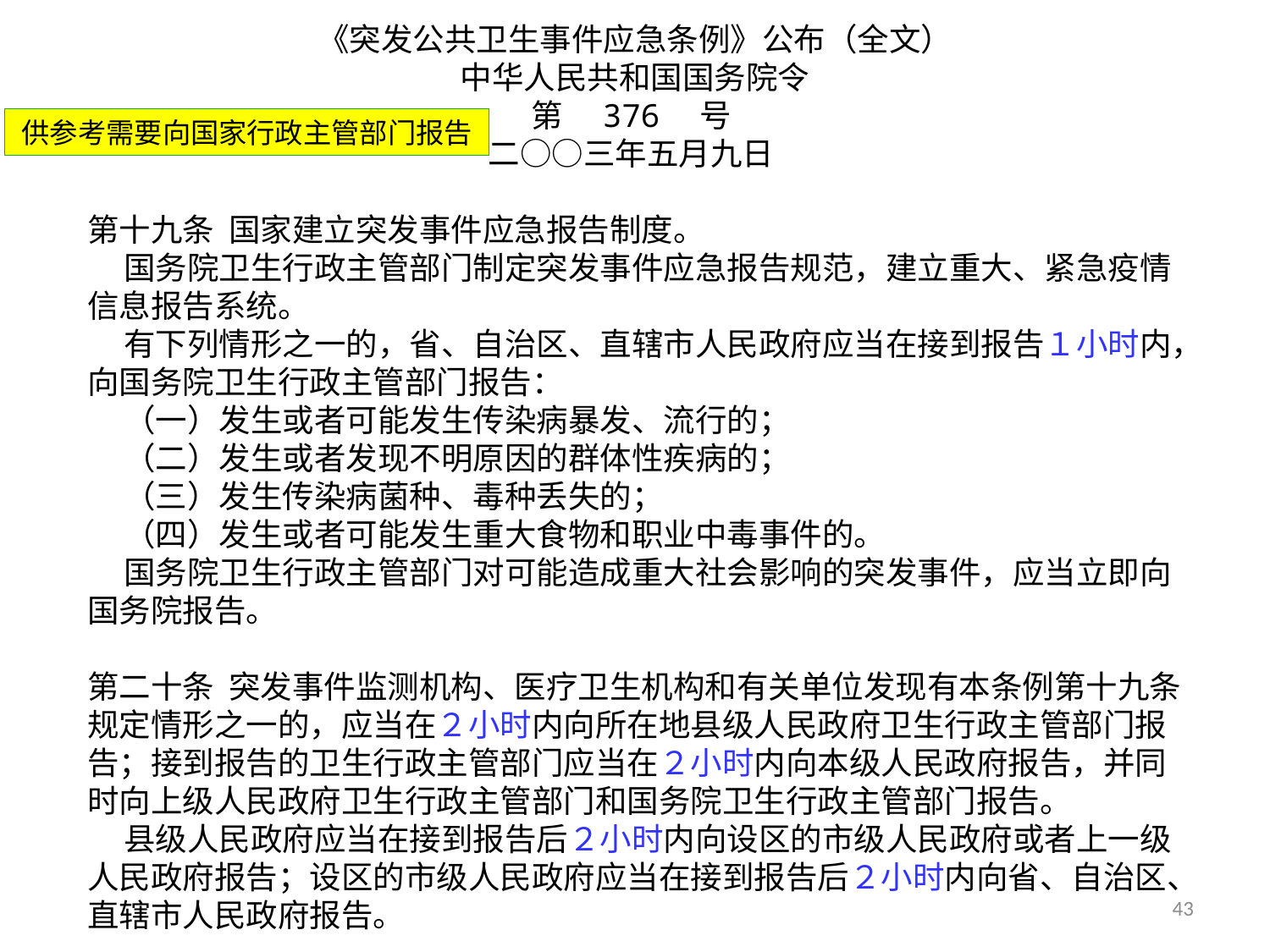

《突发公共卫生事件应急条例》公布（全文）
中华人民共和国国务院令
第　376　号
二○○三年五月九日

第十九条  国家建立突发事件应急报告制度。
    国务院卫生行政主管部门制定突发事件应急报告规范，建立重大、紧急疫情信息报告系统。
    有下列情形之一的，省、自治区、直辖市人民政府应当在接到报告１小时内，向国务院卫生行政主管部门报告：
    （一）发生或者可能发生传染病暴发、流行的；
    （二）发生或者发现不明原因的群体性疾病的；
    （三）发生传染病菌种、毒种丢失的；
    （四）发生或者可能发生重大食物和职业中毒事件的。
    国务院卫生行政主管部门对可能造成重大社会影响的突发事件，应当立即向国务院报告。

第二十条  突发事件监测机构、医疗卫生机构和有关单位发现有本条例第十九条规定情形之一的，应当在２小时内向所在地县级人民政府卫生行政主管部门报告；接到报告的卫生行政主管部门应当在２小时内向本级人民政府报告，并同时向上级人民政府卫生行政主管部门和国务院卫生行政主管部门报告。
    县级人民政府应当在接到报告后２小时内向设区的市级人民政府或者上一级人民政府报告；设区的市级人民政府应当在接到报告后２小时内向省、自治区、直辖市人民政府报告。
供参考需要向国家行政主管部门报告
43